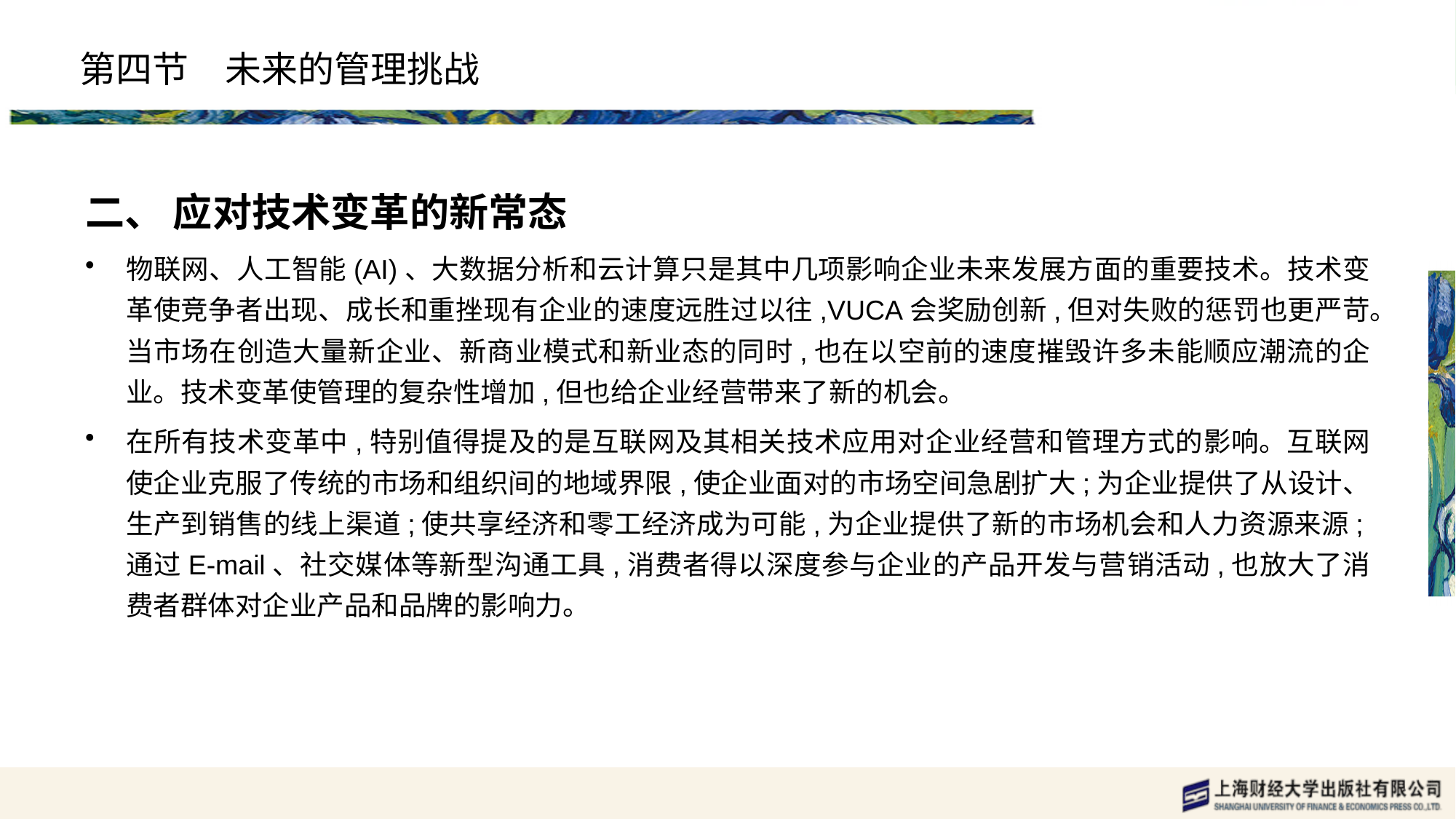

# 第四节　未来的管理挑战
二、 应对技术变革的新常态
物联网、人工智能(AI)、大数据分析和云计算只是其中几项影响企业未来发展方面的重要技术。技术变革使竞争者出现、成长和重挫现有企业的速度远胜过以往,VUCA会奖励创新,但对失败的惩罚也更严苛。当市场在创造大量新企业、新商业模式和新业态的同时,也在以空前的速度摧毁许多未能顺应潮流的企业。技术变革使管理的复杂性增加,但也给企业经营带来了新的机会。
在所有技术变革中,特别值得提及的是互联网及其相关技术应用对企业经营和管理方式的影响。互联网使企业克服了传统的市场和组织间的地域界限,使企业面对的市场空间急剧扩大;为企业提供了从设计、生产到销售的线上渠道;使共享经济和零工经济成为可能,为企业提供了新的市场机会和人力资源来源;通过E-mail、社交媒体等新型沟通工具,消费者得以深度参与企业的产品开发与营销活动,也放大了消费者群体对企业产品和品牌的影响力。